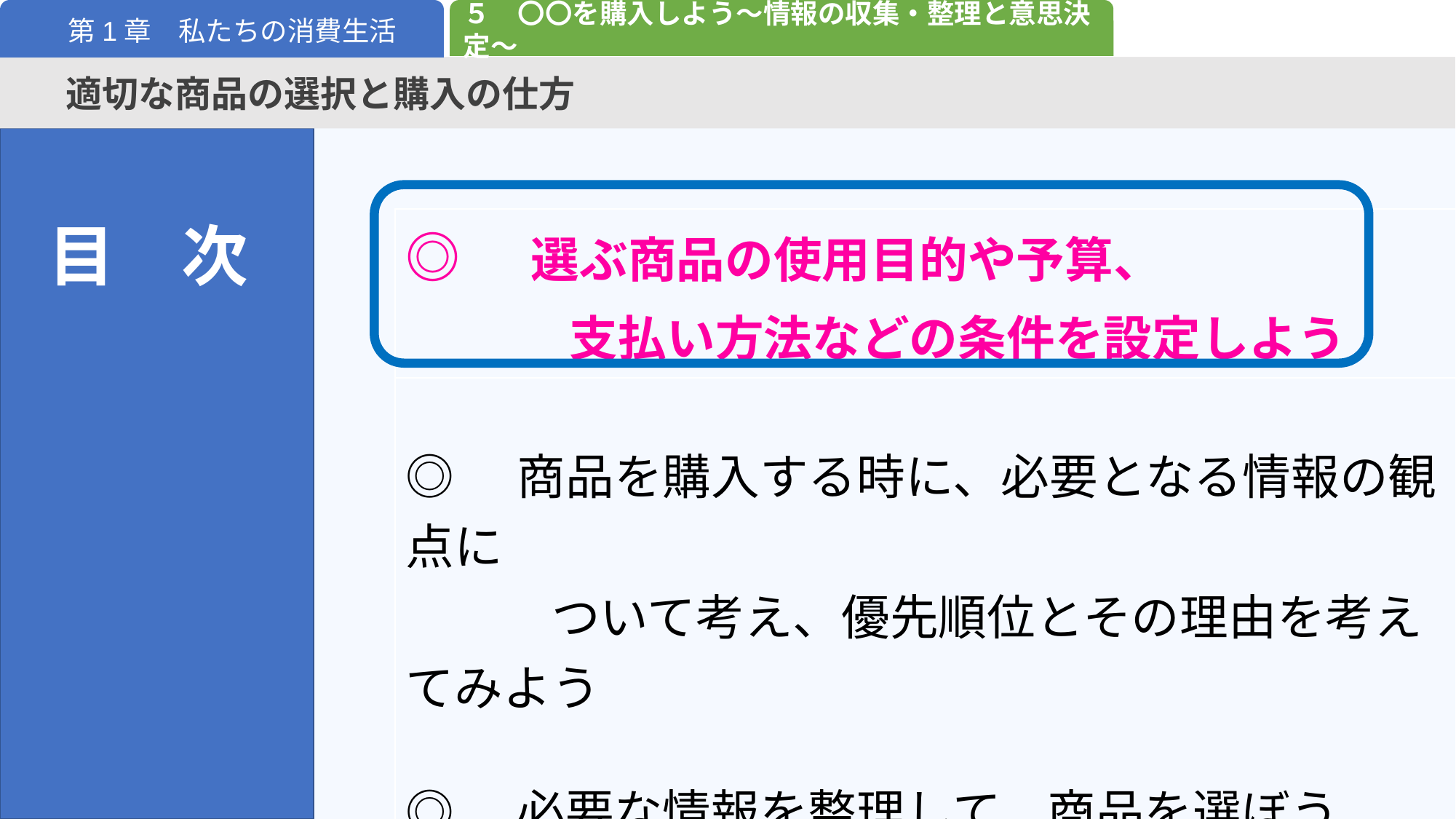

５　〇〇を購入しよう～情報の収集・整理と意思決定～
第1章　私たちの消費生活
適切な商品の選択と購入の仕方

目　次
| ◎　選ぶ商品の使用目的や予算、 　　　支払い方法などの条件を設定しよう |
| --- |
| ◎　商品を購入する時に、必要となる情報の観点に 　　　ついて考え、優先順位とその理由を考えてみよう ◎　必要な情報を整理して、商品を選ぼう ◎　消費者の権利と責任について学ぼう |